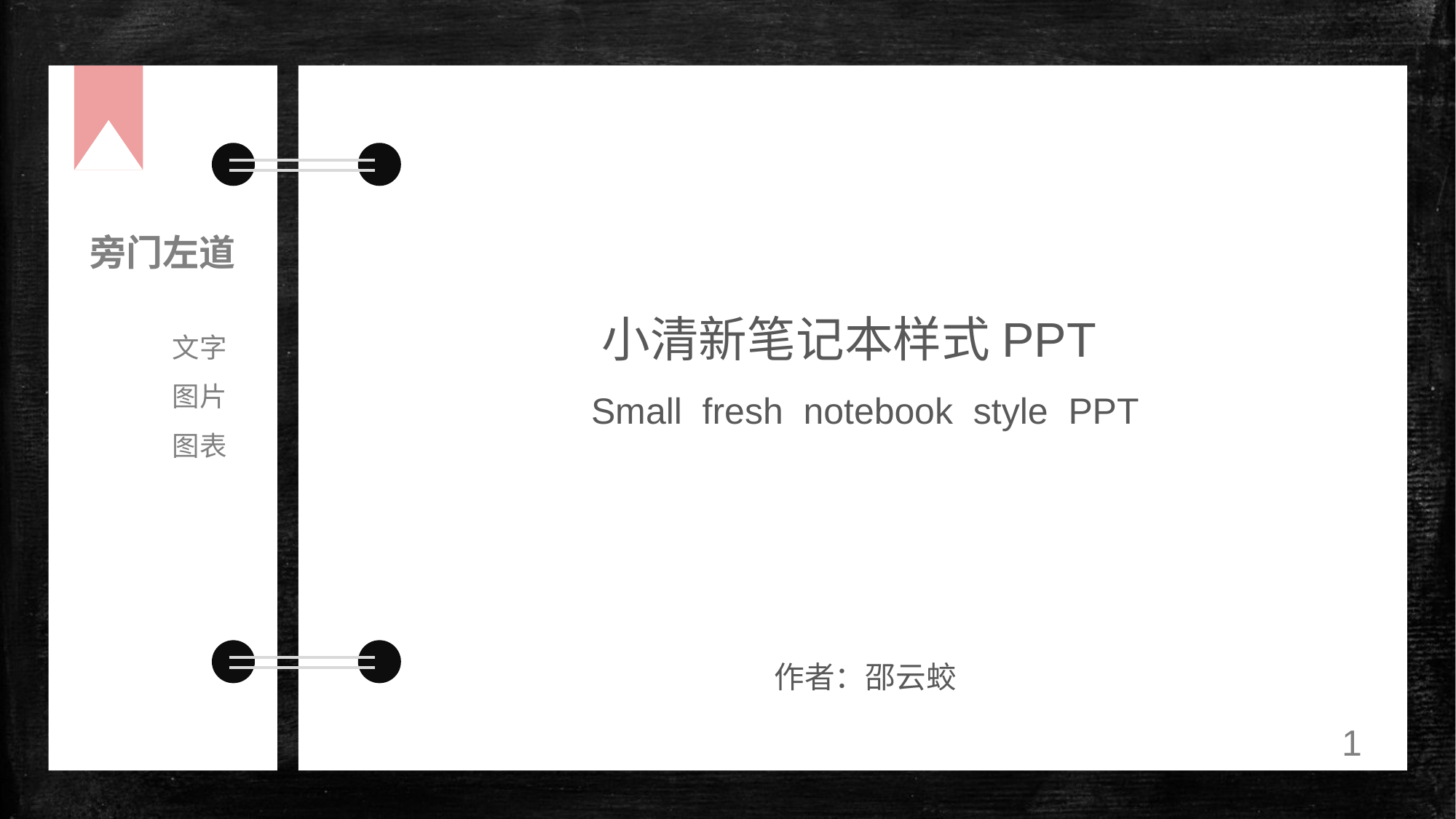

旁门左道
文字
图片
图表
小清新笔记本样式PPT
Small  fresh  notebook  style  PPT

作者：邵云蛟
1